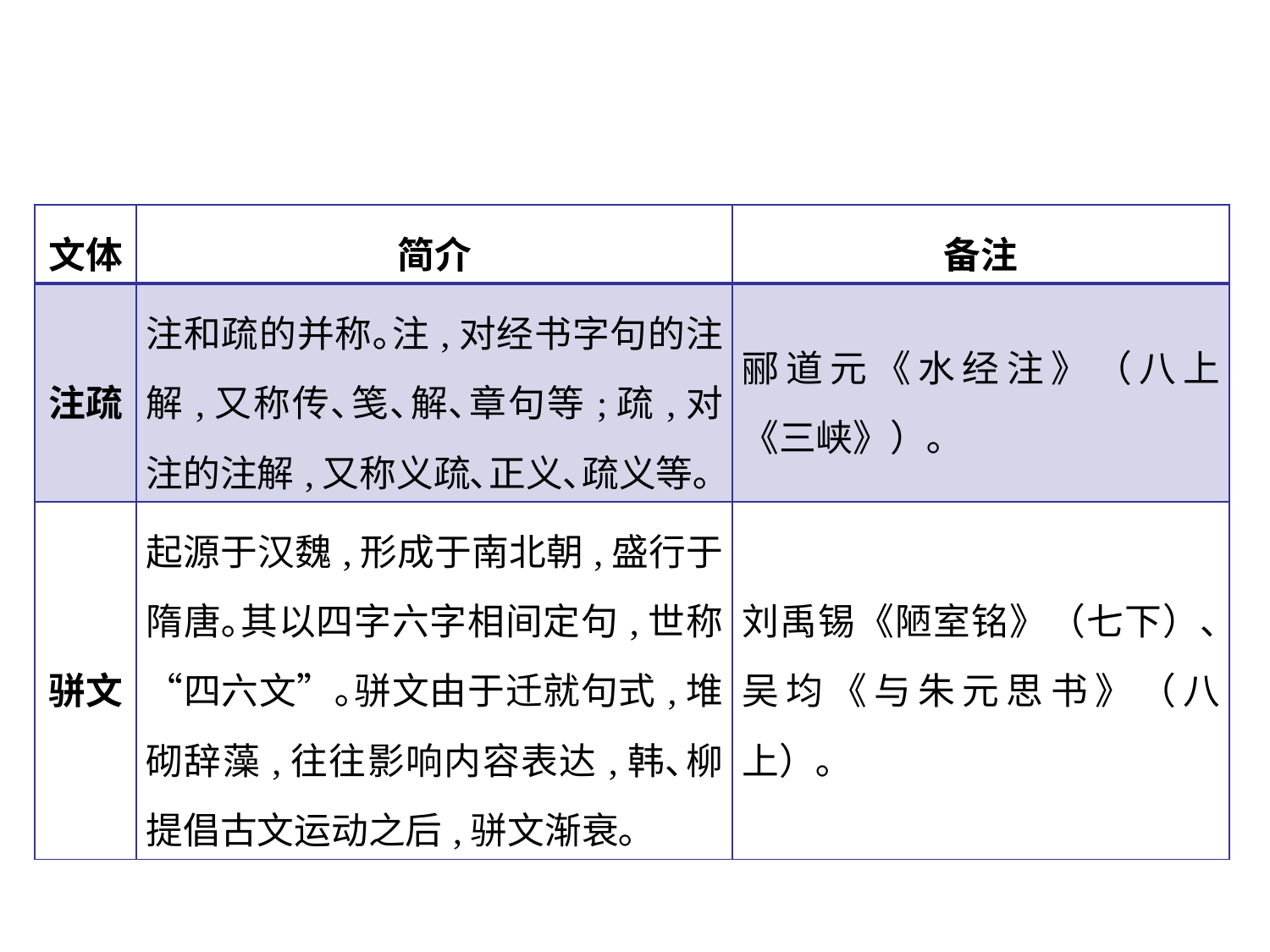

| 文体 | 简介 | 备注 |
| --- | --- | --- |
| 注疏 | 注和疏的并称｡注,对经书字句的注解,又称传､笺､解､章句等;疏,对注的注解,又称义疏､正义､疏义等｡ | 郦道元《水经注》（八上《三峡》）｡ |
| 骈文 | 起源于汉魏,形成于南北朝,盛行于隋唐｡其以四字六字相间定句,世称“四六文”｡骈文由于迁就句式,堆砌辞藻,往往影响内容表达,韩､柳提倡古文运动之后,骈文渐衰｡ | 刘禹锡《陋室铭》（七下）､吴均《与朱元思书》（八上）｡ |